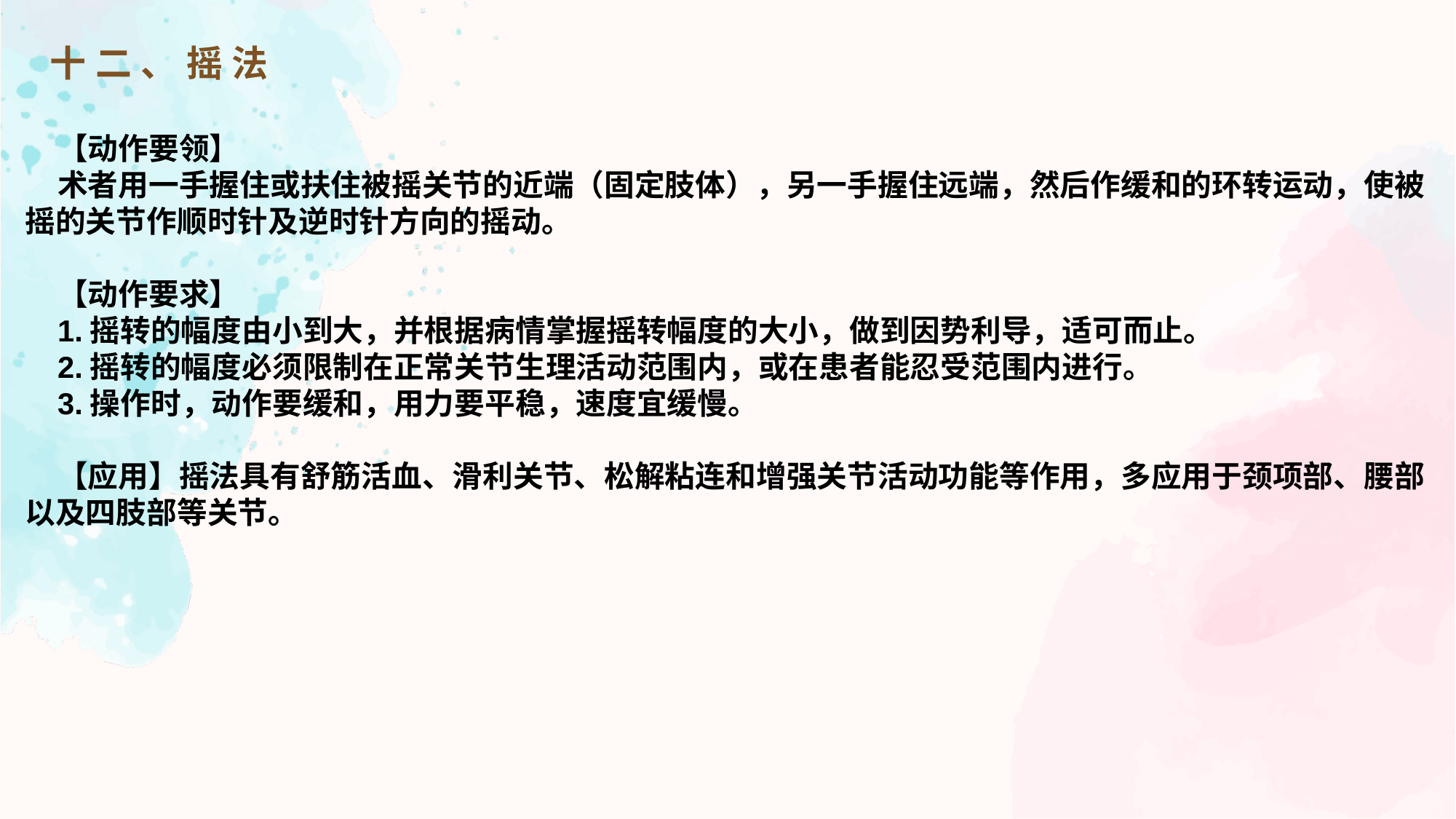

十二、摇法
【动作要领】
术者用一手握住或扶住被摇关节的近端（固定肢体），另一手握住远端，然后作缓和的环转运动，使被摇的关节作顺时针及逆时针方向的摇动。

【动作要求】
1.摇转的幅度由小到大，并根据病情掌握摇转幅度的大小，做到因势利导，适可而止。
2.摇转的幅度必须限制在正常关节生理活动范围内，或在患者能忍受范围内进行。
3.操作时，动作要缓和，用力要平稳，速度宜缓慢。

【应用】摇法具有舒筋活血、滑利关节、松解粘连和增强关节活动功能等作用，多应用于颈项部、腰部以及四肢部等关节。